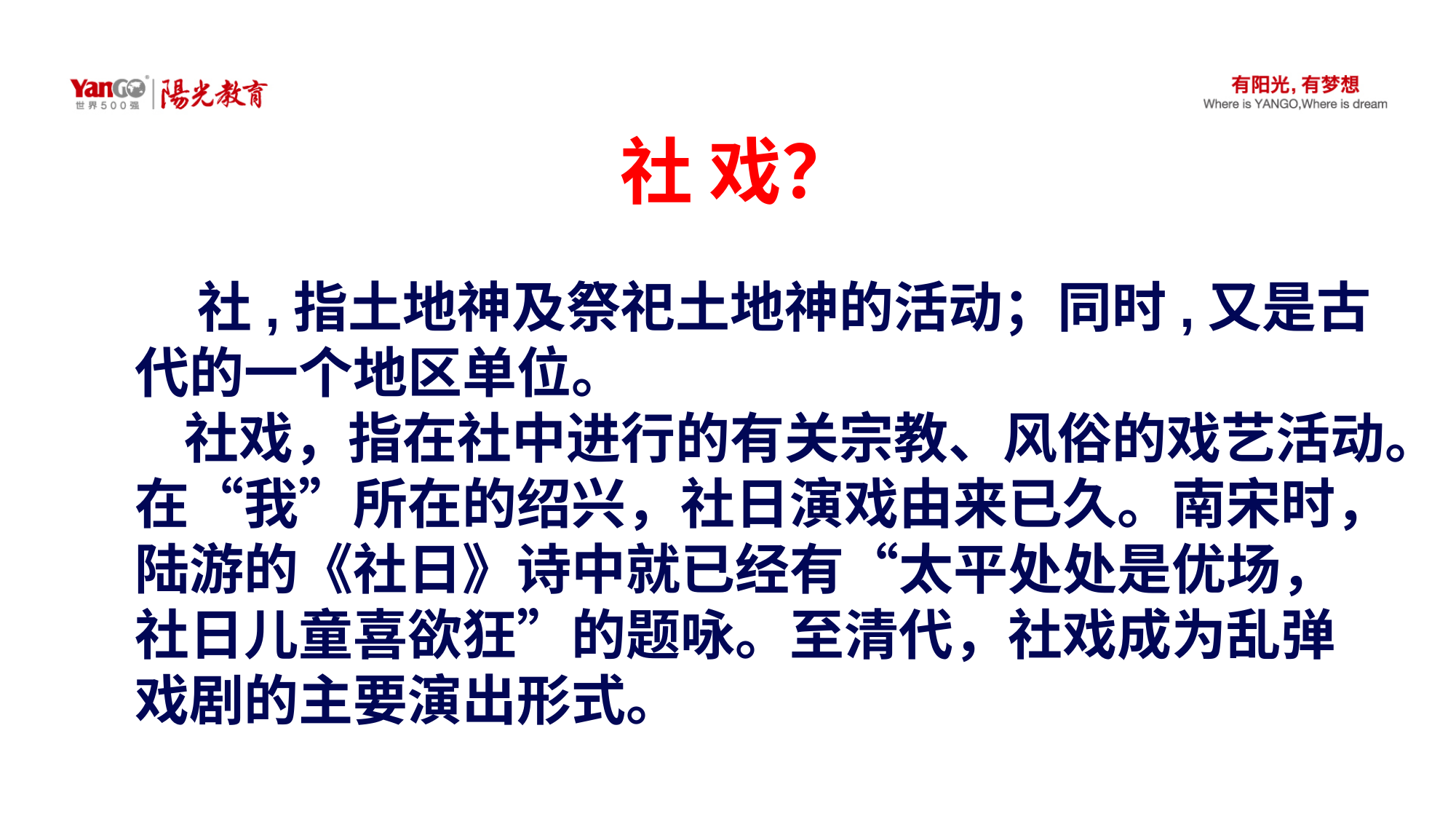

# 社 戏？
      社,指土地神及祭祀土地神的活动；同时,又是古代的一个地区单位。
    社戏，指在社中进行的有关宗教、风俗的戏艺活动。在“我”所在的绍兴，社日演戏由来已久。南宋时，陆游的《社日》诗中就已经有“太平处处是优场，社日儿童喜欲狂”的题咏。至清代，社戏成为乱弹戏剧的主要演出形式。